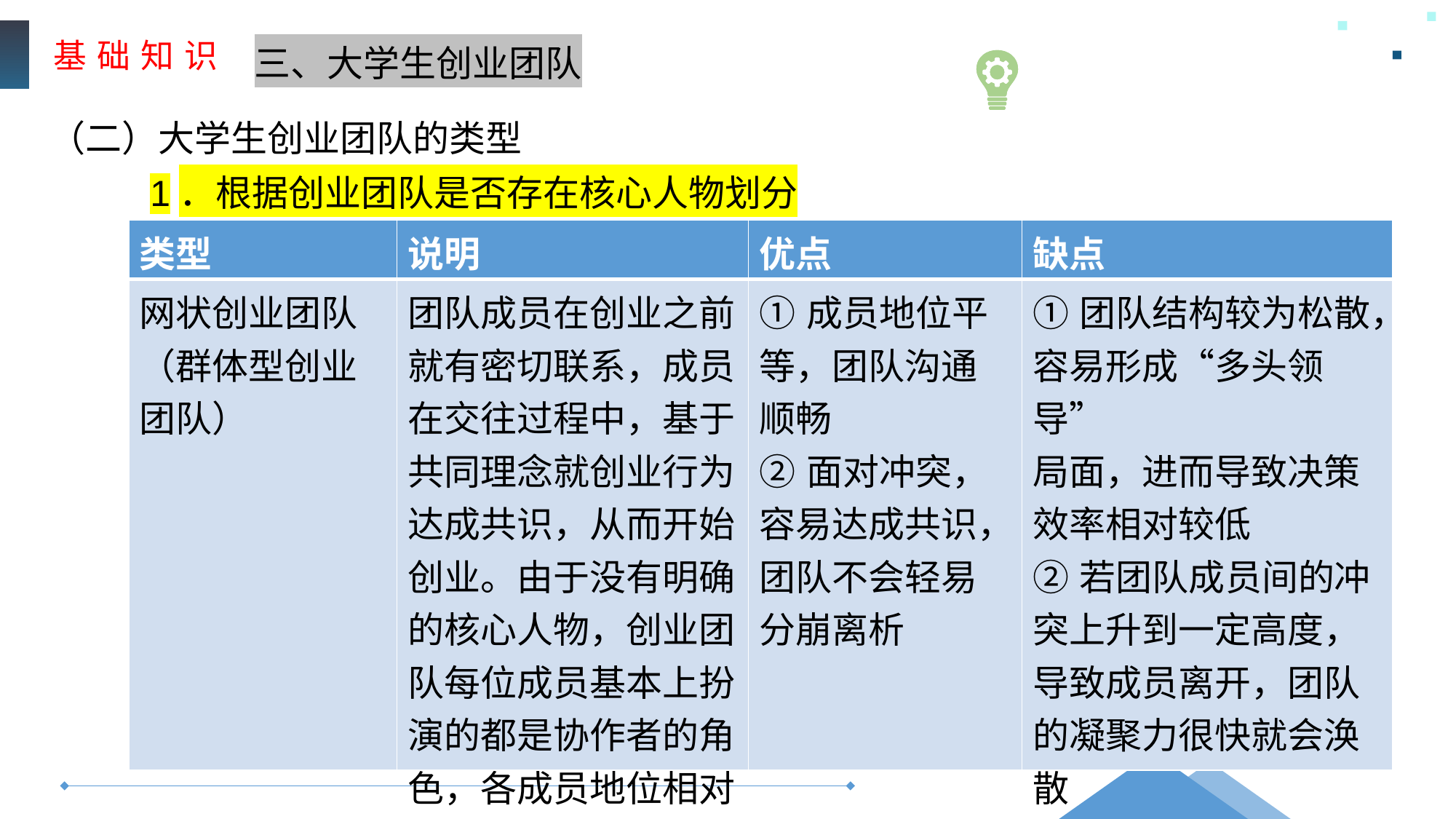

基 础 知 识

三、大学生创业团队

（二）大学生创业团队的类型
1．根据创业团队是否存在核心人物划分
| 类型 | 说明 | 优点 | 缺点 |
| --- | --- | --- | --- |
| 网状创业团队 （群体型创业 团队） | 团队成员在创业之前就有密切联系，成员在交往过程中，基于共同理念就创业行为达成共识，从而开始创业。由于没有明确的核心人物，创业团队每位成员基本上扮演的都是协作者的角色，各成员地位相对平等 | ①成员地位平等，团队沟通顺畅 ②面对冲突，容易达成共识，团队不会轻易分崩离析 | ①团队结构较为松散， 容易形成“多头领导” 局面，进而导致决策效率相对较低 ②若团队成员间的冲突上升到一定高度，导致成员离开，团队的凝聚力很快就会涣散 |